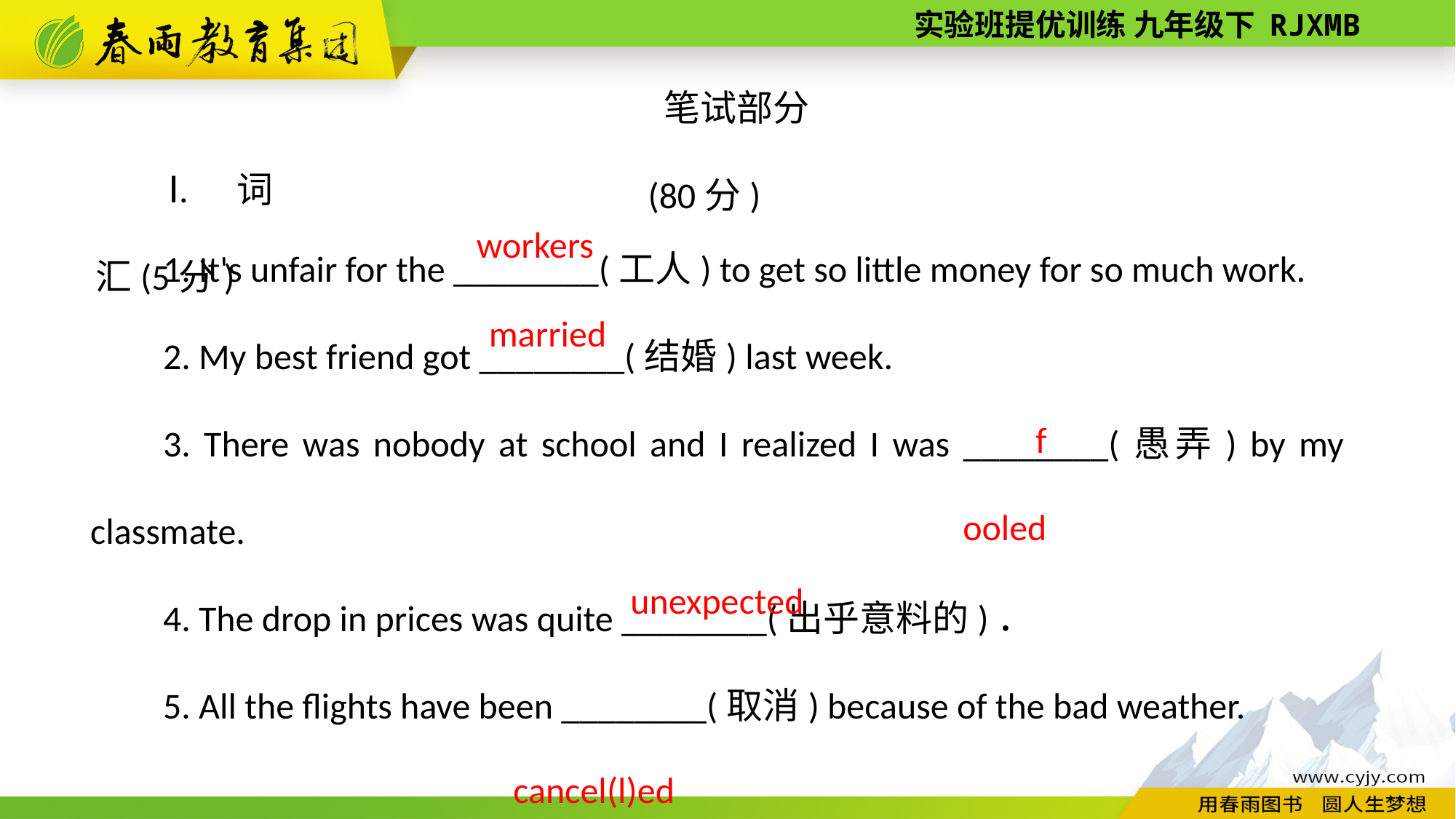

笔试部分(80分)
Ⅰ. 词汇(5分)
1. It's unfair for the ________(工人) to get so little money for so much work.
2. My best friend got ________(结婚) last week.
3. There was nobody at school and I realized I was ________(愚弄) by my classmate.
4. The drop in prices was quite ________(出乎意料的)．
5. All the flights have been ________(取消) because of the bad weather.
workers
married
fooled
unexpected
 cancel(l)ed